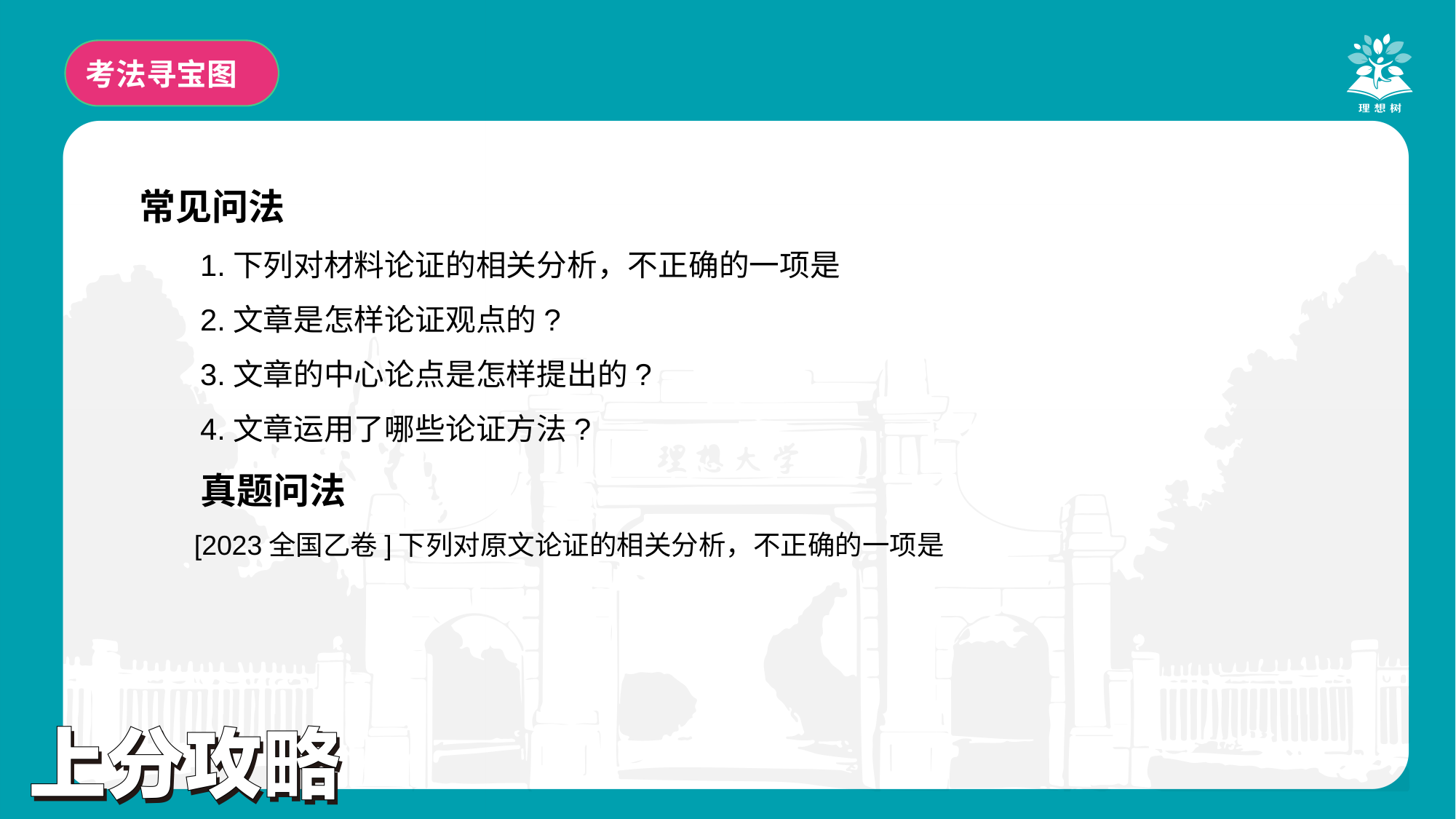

考法寻宝图
常见问法
1.下列对材料论证的相关分析，不正确的一项是
2.文章是怎样论证观点的?
3.文章的中心论点是怎样提出的?
4.文章运用了哪些论证方法?
真题问法
[2023全国乙卷]下列对原文论证的相关分析，不正确的一项是